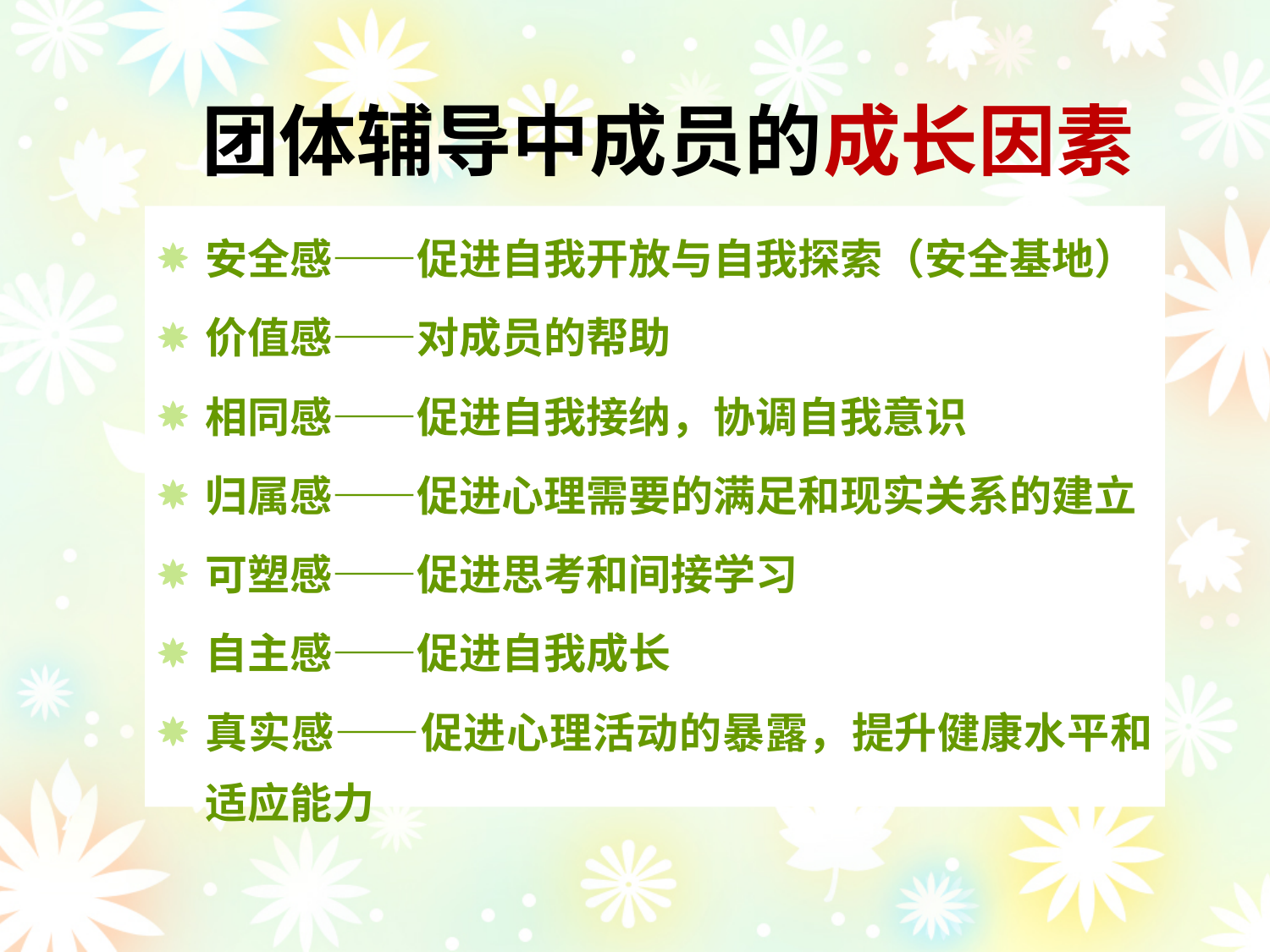

团体辅导中成员的成长因素
安全感——促进自我开放与自我探索（安全基地）
价值感——对成员的帮助
相同感——促进自我接纳，协调自我意识
归属感——促进心理需要的满足和现实关系的建立
可塑感——促进思考和间接学习
自主感——促进自我成长
真实感——促进心理活动的暴露，提升健康水平和适应能力